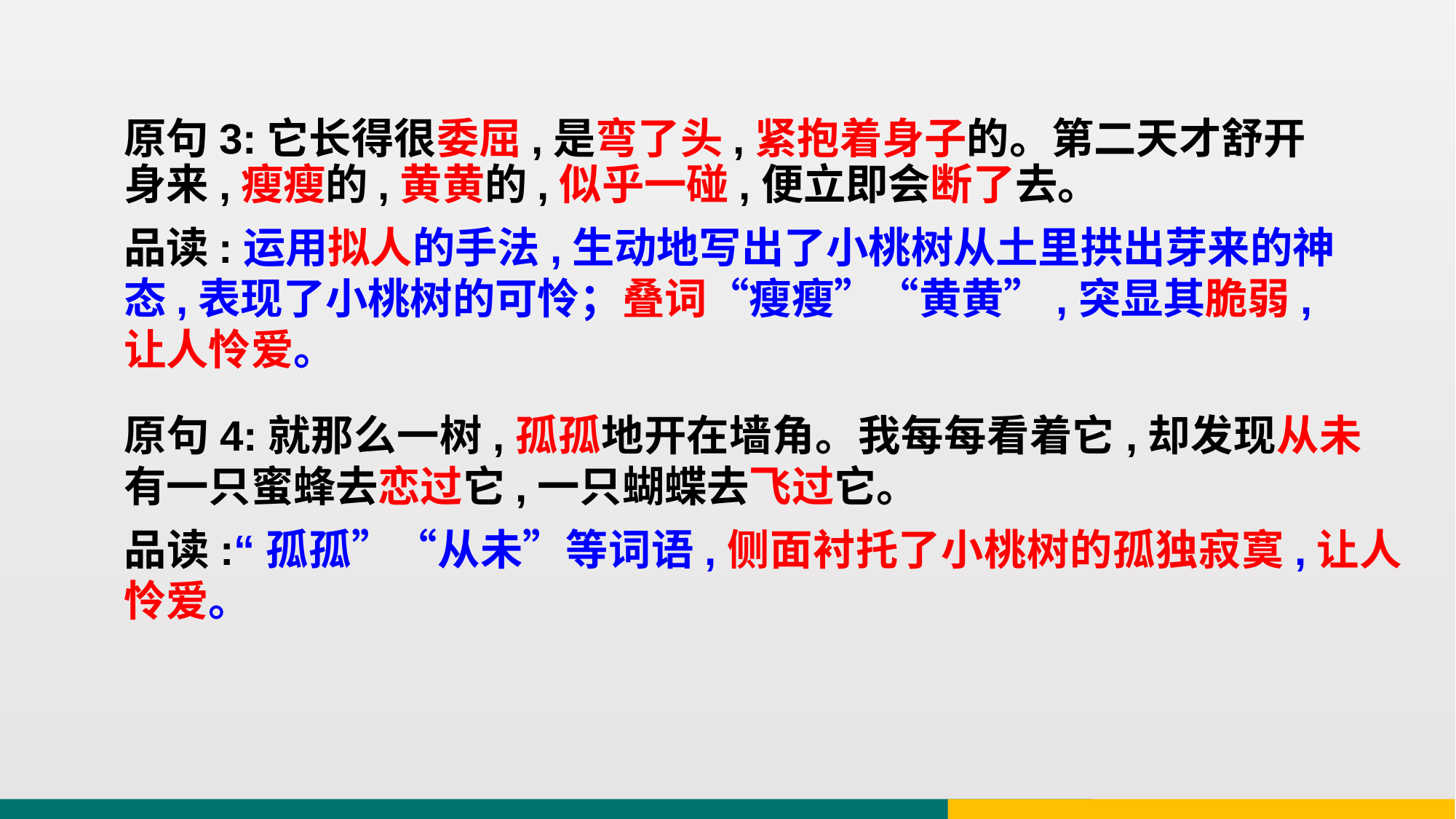

原句3:它长得很委屈,是弯了头,紧抱着身子的。第二天才舒开身来,瘦瘦的,黄黄的,似乎一碰,便立即会断了去。
品读:运用拟人的手法,生动地写出了小桃树从土里拱出芽来的神态,表现了小桃树的可怜；叠词“瘦瘦”“黄黄”,突显其脆弱,让人怜爱。
原句4:就那么一树,孤孤地开在墙角。我每每看着它,却发现从未有一只蜜蜂去恋过它,一只蝴蝶去飞过它。
品读:“孤孤”“从未”等词语,侧面衬托了小桃树的孤独寂寞,让人怜爱。